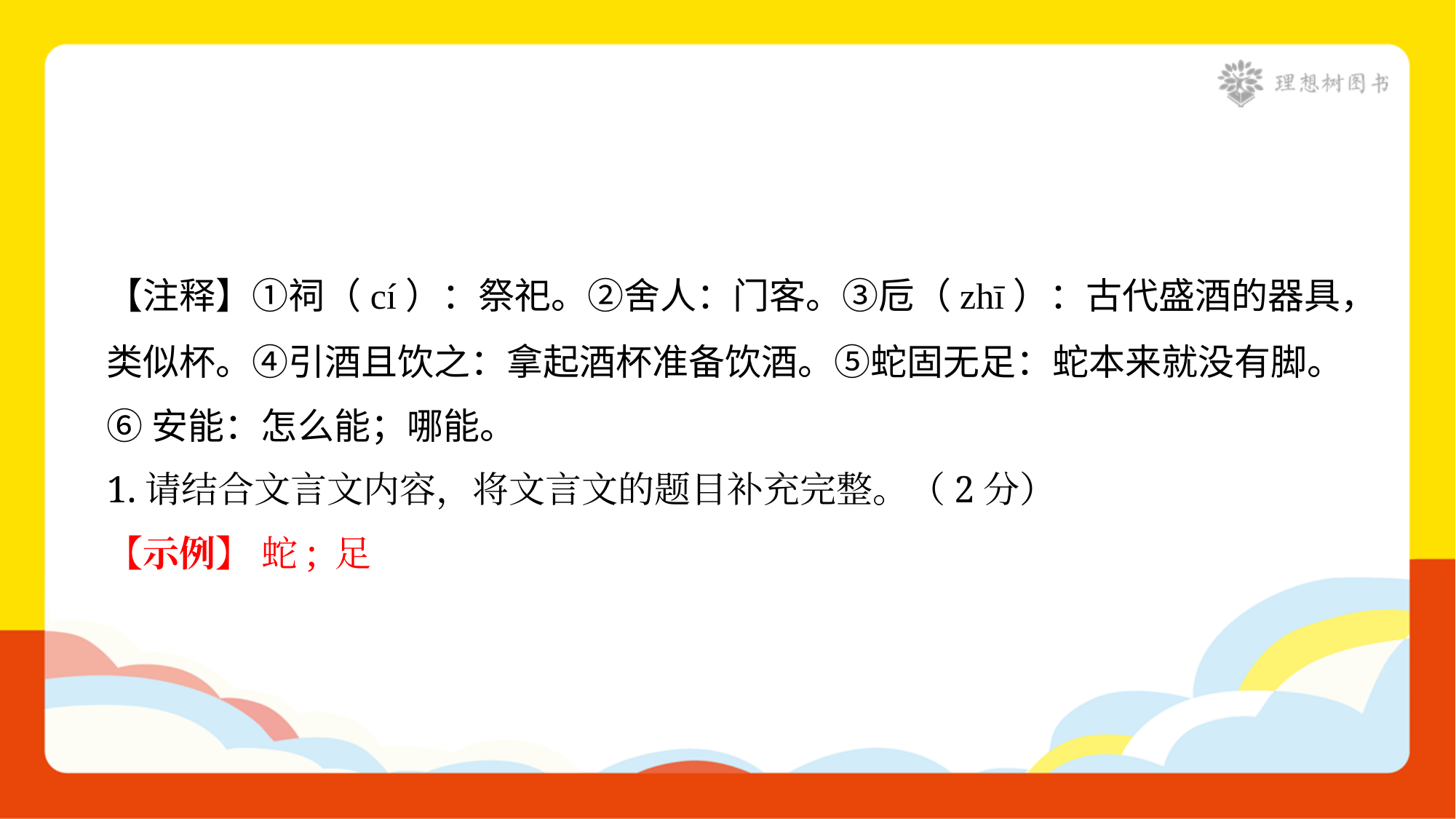

【注释】①祠（cí）：祭祀。②舍人：门客。③卮（zhī）：古代盛酒的器具，
类似杯。④引酒且饮之：拿起酒杯准备饮酒。⑤蛇固无足：蛇本来就没有脚。
⑥安能：怎么能；哪能。
1.请结合文言文内容，将文言文的题目补充完整。（2分）
【示例】 蛇; 足